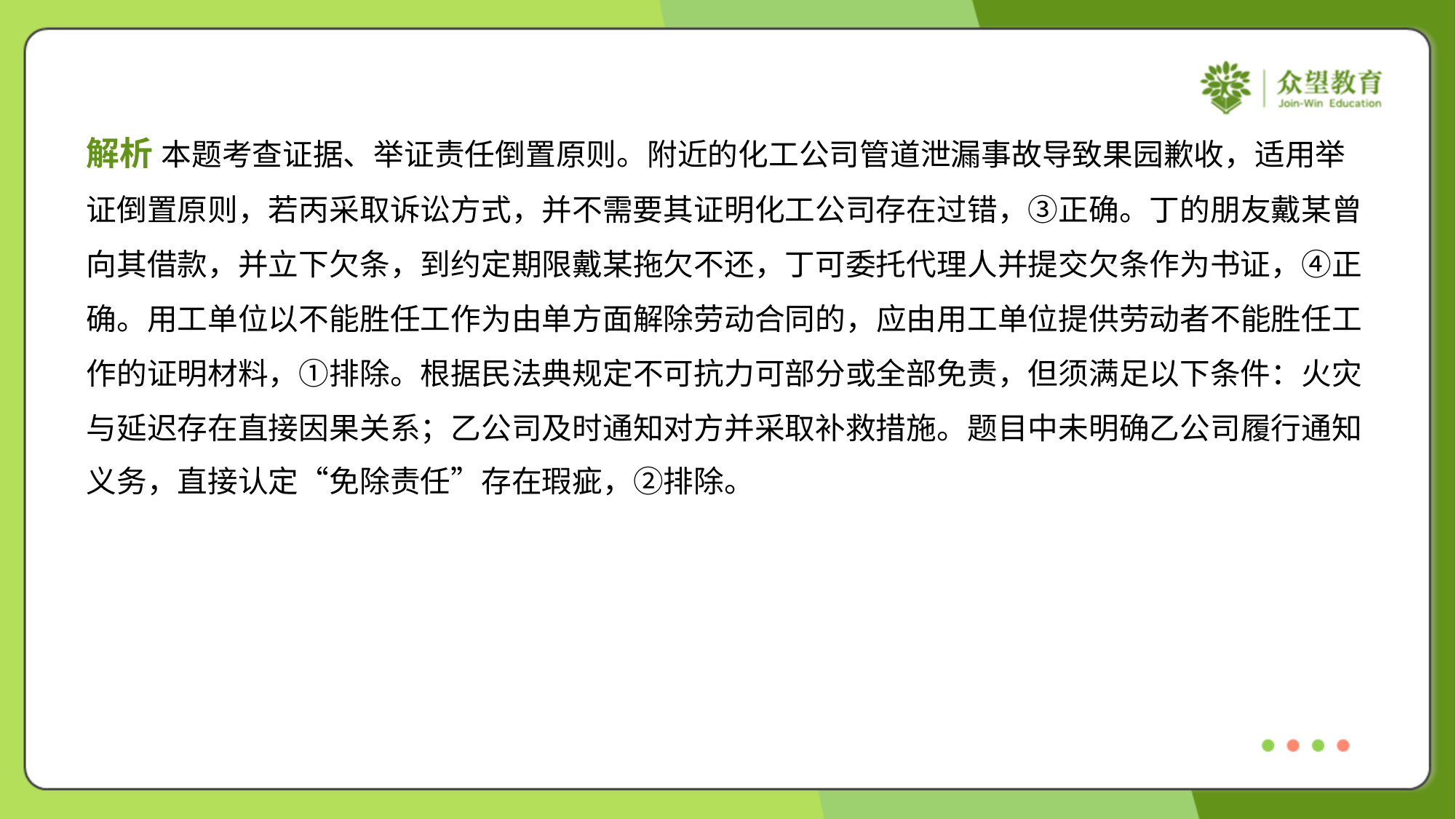

解析 本题考查证据、举证责任倒置原则。附近的化工公司管道泄漏事故导致果园歉收，适用举
证倒置原则，若丙采取诉讼方式，并不需要其证明化工公司存在过错，③正确。丁的朋友戴某曾
向其借款，并立下欠条，到约定期限戴某拖欠不还，丁可委托代理人并提交欠条作为书证，④正
确。用工单位以不能胜任工作为由单方面解除劳动合同的，应由用工单位提供劳动者不能胜任工
作的证明材料，①排除。根据民法典规定不可抗力可部分或全部免责，但须满足以下条件：火灾
与延迟存在直接因果关系；乙公司及时通知对方并采取补救措施。题目中未明确乙公司履行通知
义务，直接认定“免除责任”存在瑕疵，②排除。